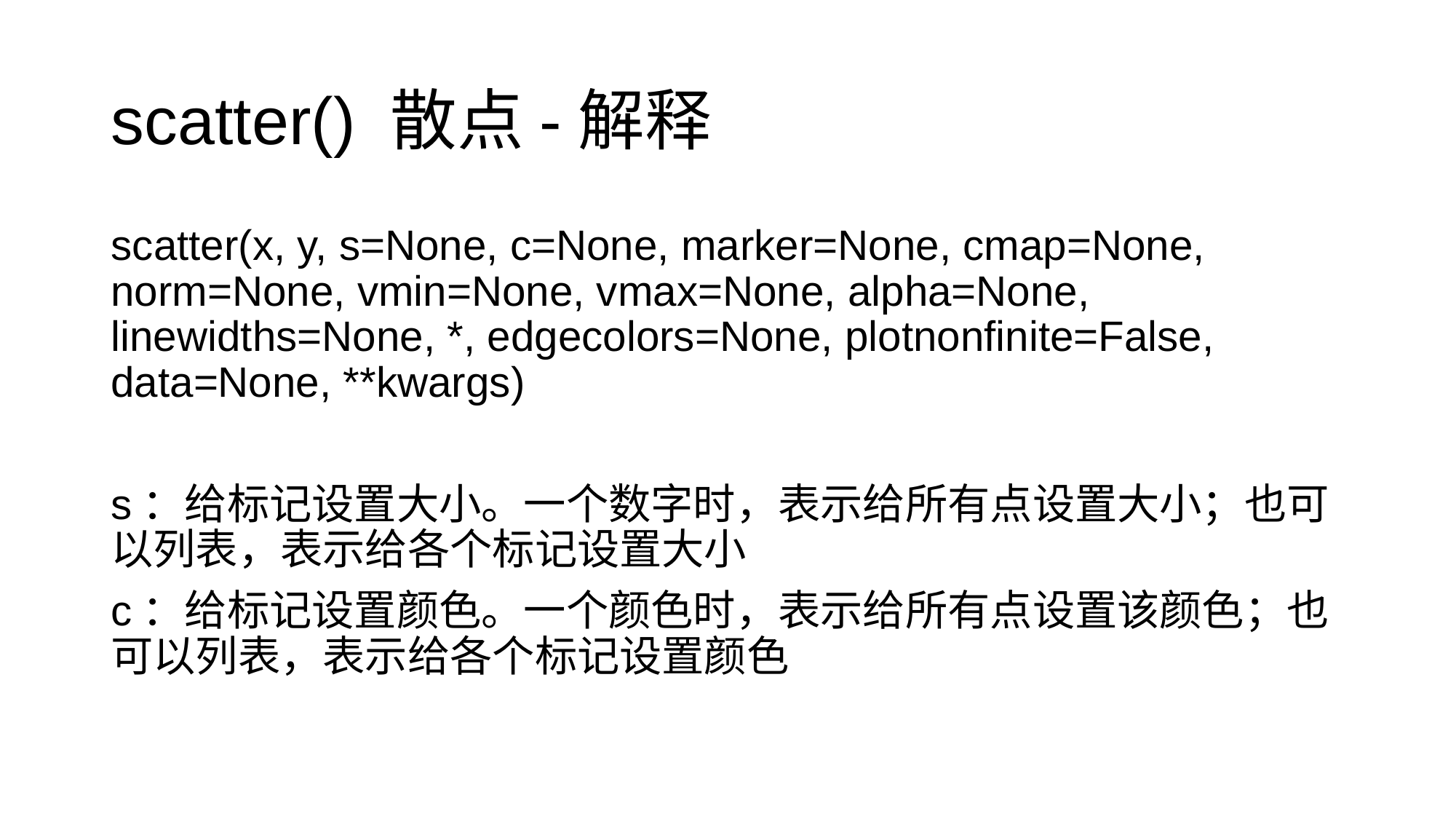

# scatter() 散点-解释
scatter(x, y, s=None, c=None, marker=None, cmap=None, norm=None, vmin=None, vmax=None, alpha=None, linewidths=None, *, edgecolors=None, plotnonfinite=False, data=None, **kwargs)

s：给标记设置大小。一个数字时，表示给所有点设置大小；也可以列表，表示给各个标记设置大小
c：给标记设置颜色。一个颜色时，表示给所有点设置该颜色；也可以列表，表示给各个标记设置颜色